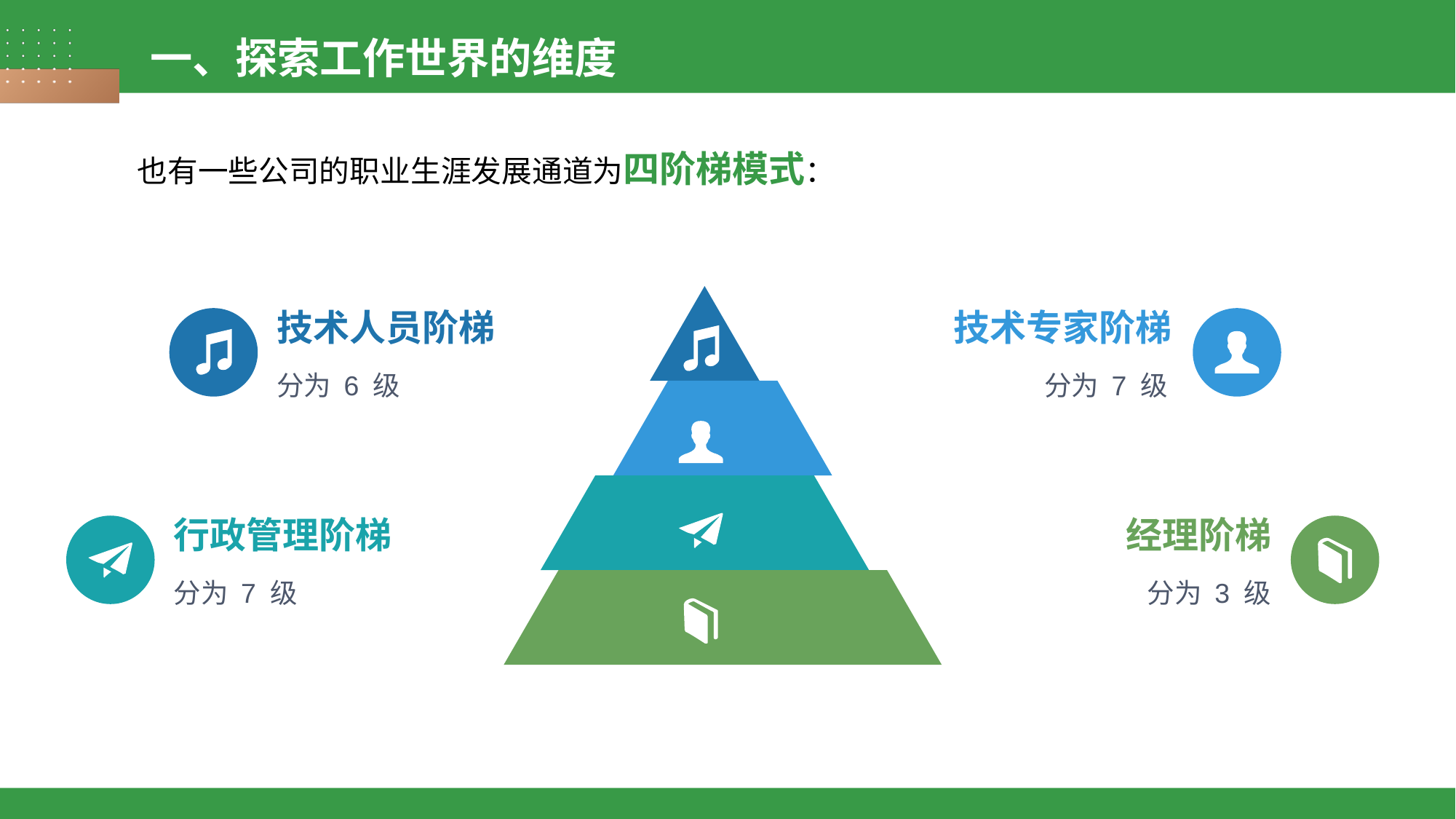

一、探索工作世界的维度
也有一些公司的职业生涯发展通道为四阶梯模式：

技术人员阶梯
技术专家阶梯

分为 6 级
分为 7 级

行政管理阶梯
经理阶梯

分为 7 级
分为 3 级